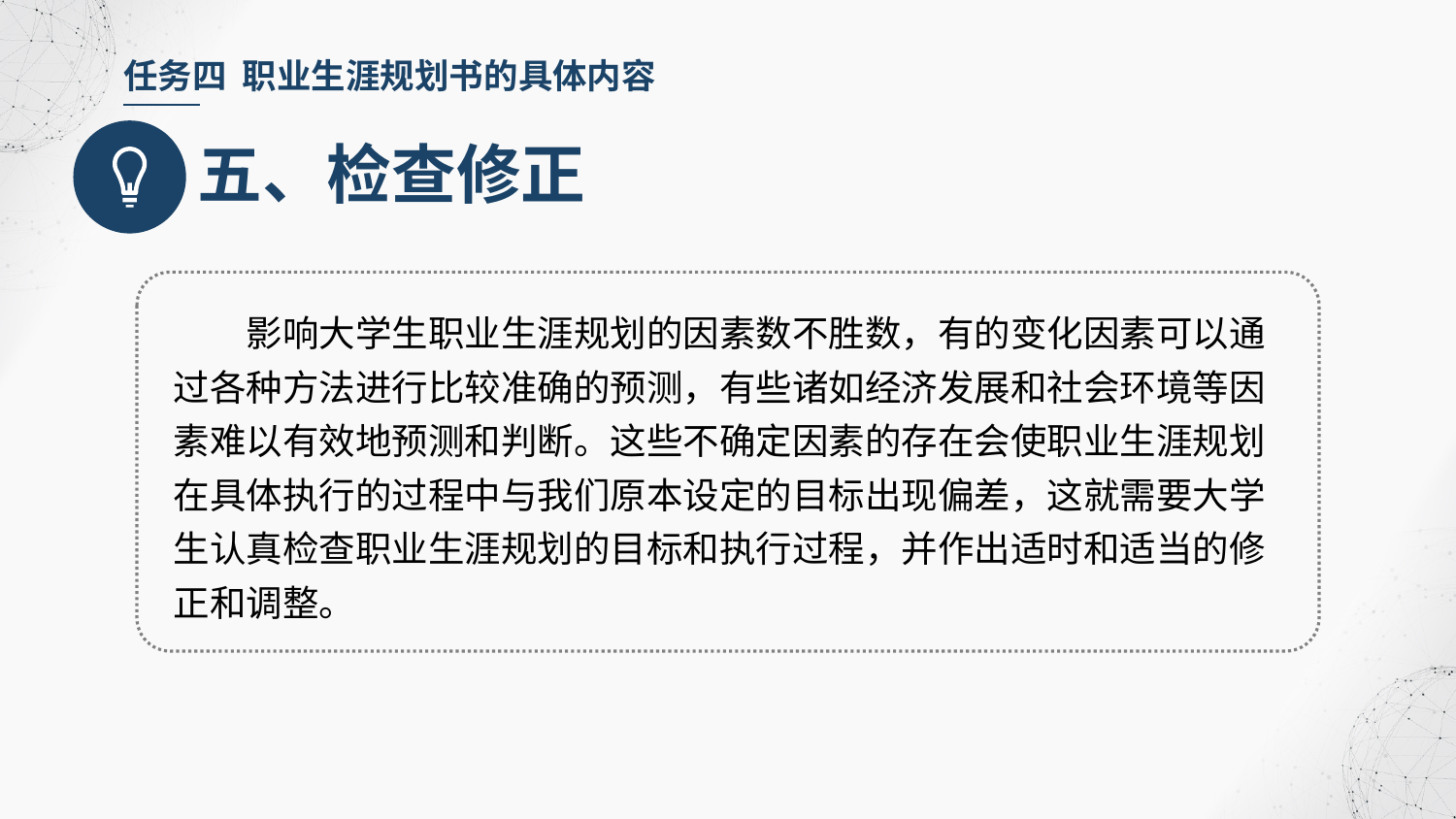

任务四  职业生涯规划书的具体内容

五、检查修正

影响大学生职业生涯规划的因素数不胜数，有的变化因素可以通过各种方法进行比较准确的预测，有些诸如经济发展和社会环境等因素难以有效地预测和判断。这些不确定因素的存在会使职业生涯规划在具体执行的过程中与我们原本设定的目标出现偏差，这就需要大学生认真检查职业生涯规划的目标和执行过程，并作出适时和适当的修正和调整。